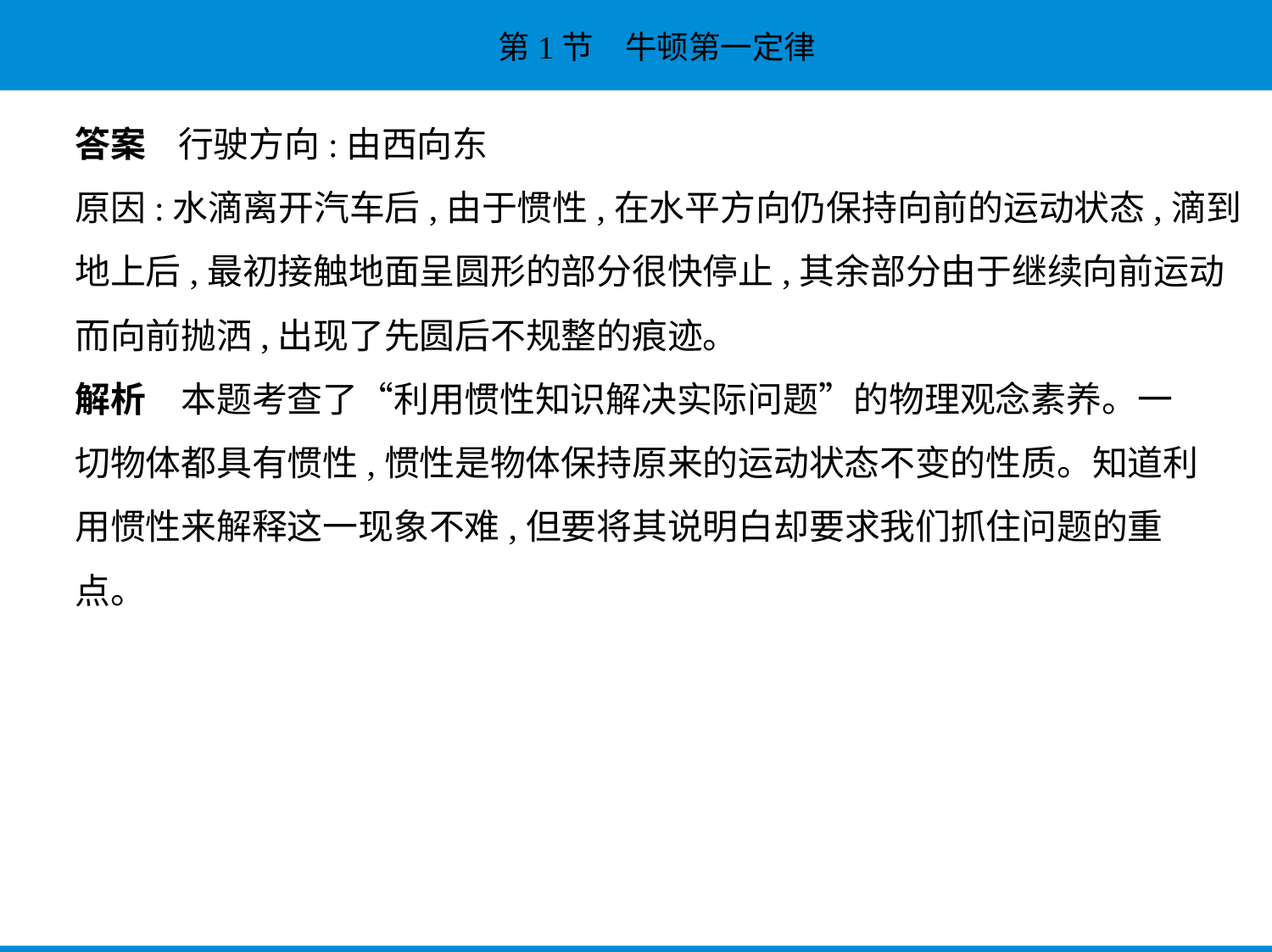

答案    行驶方向:由西向东
原因:水滴离开汽车后,由于惯性,在水平方向仍保持向前的运动状态,滴到
地上后,最初接触地面呈圆形的部分很快停止,其余部分由于继续向前运动
而向前抛洒,出现了先圆后不规整的痕迹。
解析　本题考查了“利用惯性知识解决实际问题”的物理观念素养。一
切物体都具有惯性,惯性是物体保持原来的运动状态不变的性质。知道利
用惯性来解释这一现象不难,但要将其说明白却要求我们抓住问题的重
点。